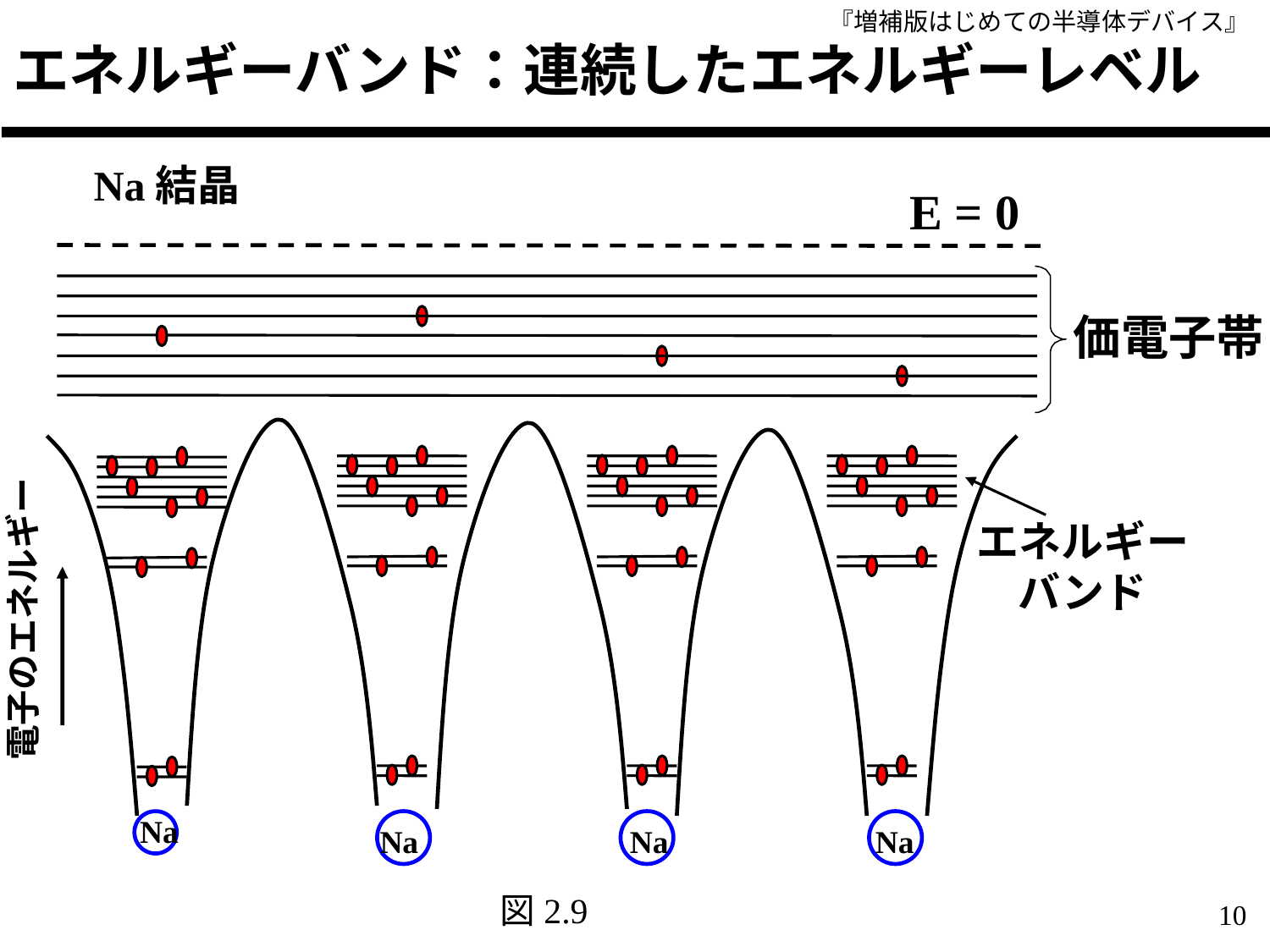

# エネルギーバンド：連続したエネルギーレベル
Na結晶
E = 0

価電子帯

エネルギー
バンド

電子のエネルギー

Na

Na
Na
Na

図2.9
10